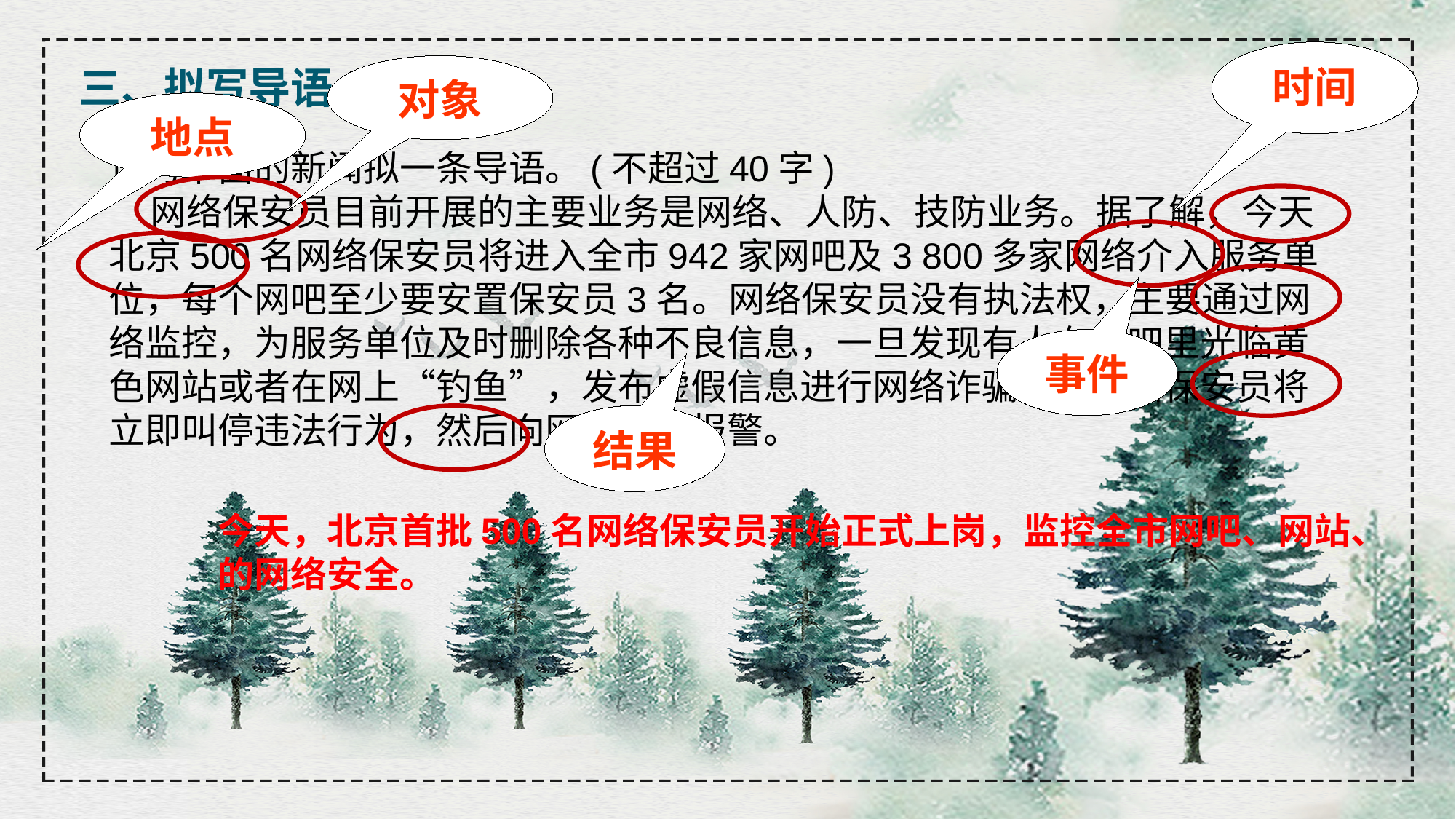

三、拟写导语
时间
对象
地点
请为下面的新闻拟一条导语。(不超过40字)
    网络保安员目前开展的主要业务是网络、人防、技防业务。据了解，今天北京500名网络保安员将进入全市942家网吧及3 800多家网络介入服务单位，每个网吧至少要安置保安员3名。网络保安员没有执法权，主要通过网络监控，为服务单位及时删除各种不良信息，一旦发现有人在网吧里光临黄色网站或者在网上“钓鱼”，发布虚假信息进行网络诈骗时，网络保安员将立即叫停违法行为，然后向网监部门报警。

事件

结果
今天，北京首批500名网络保安员开始正式上岗，监控全市网吧、网站、的网络安全。